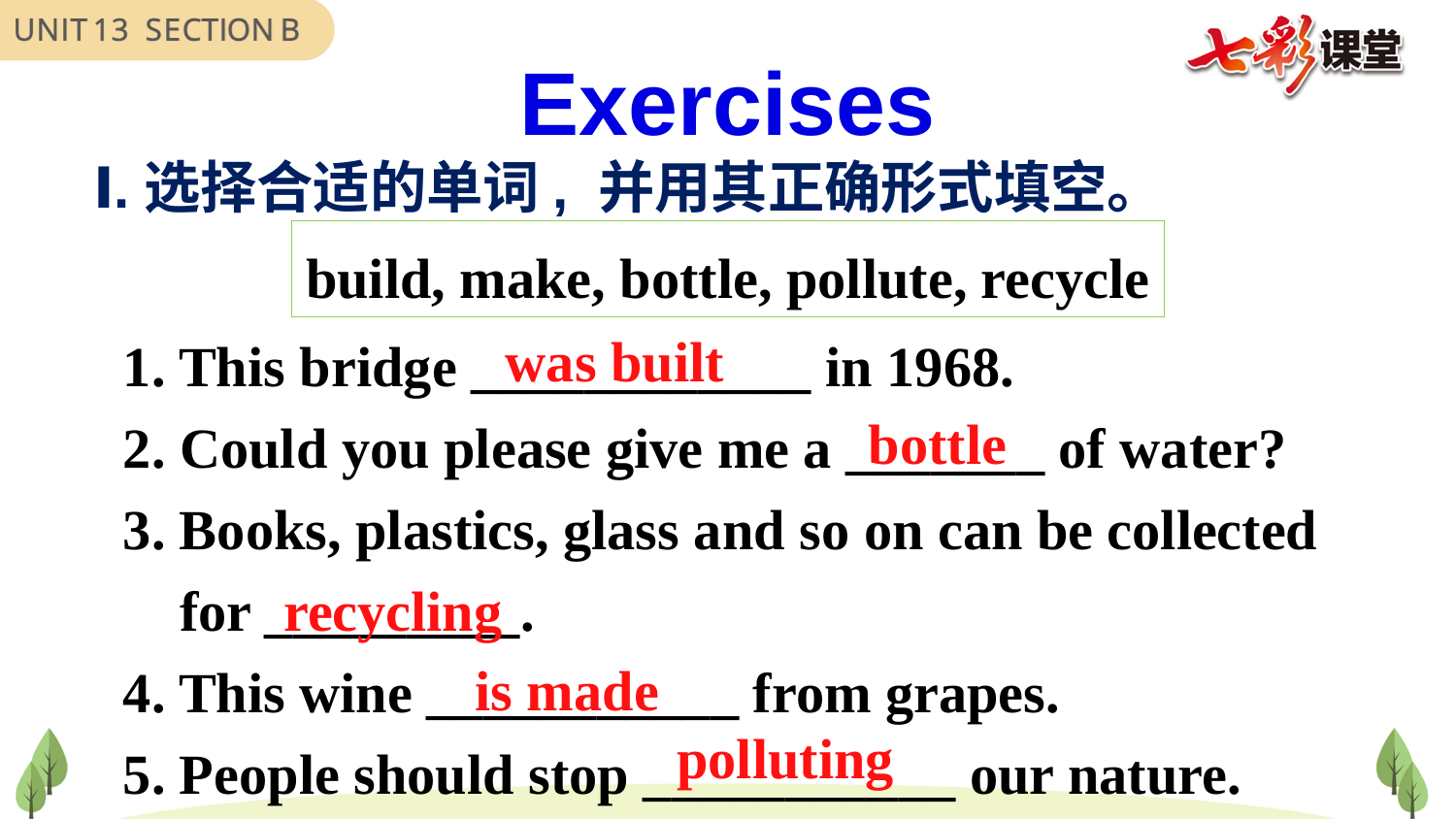

Exercises
Ⅰ.选择合适的单词, 并用其正确形式填空。
build, make, bottle, pollute, recycle
1. This bridge ____________ in 1968.
2. Could you please give me a _______ of water?
3. Books, plastics, glass and so on can be collected
    for _________.
4. This wine ___________ from grapes.
5. People should stop ___________ our nature.
was built
bottle
recycling
is made
polluting